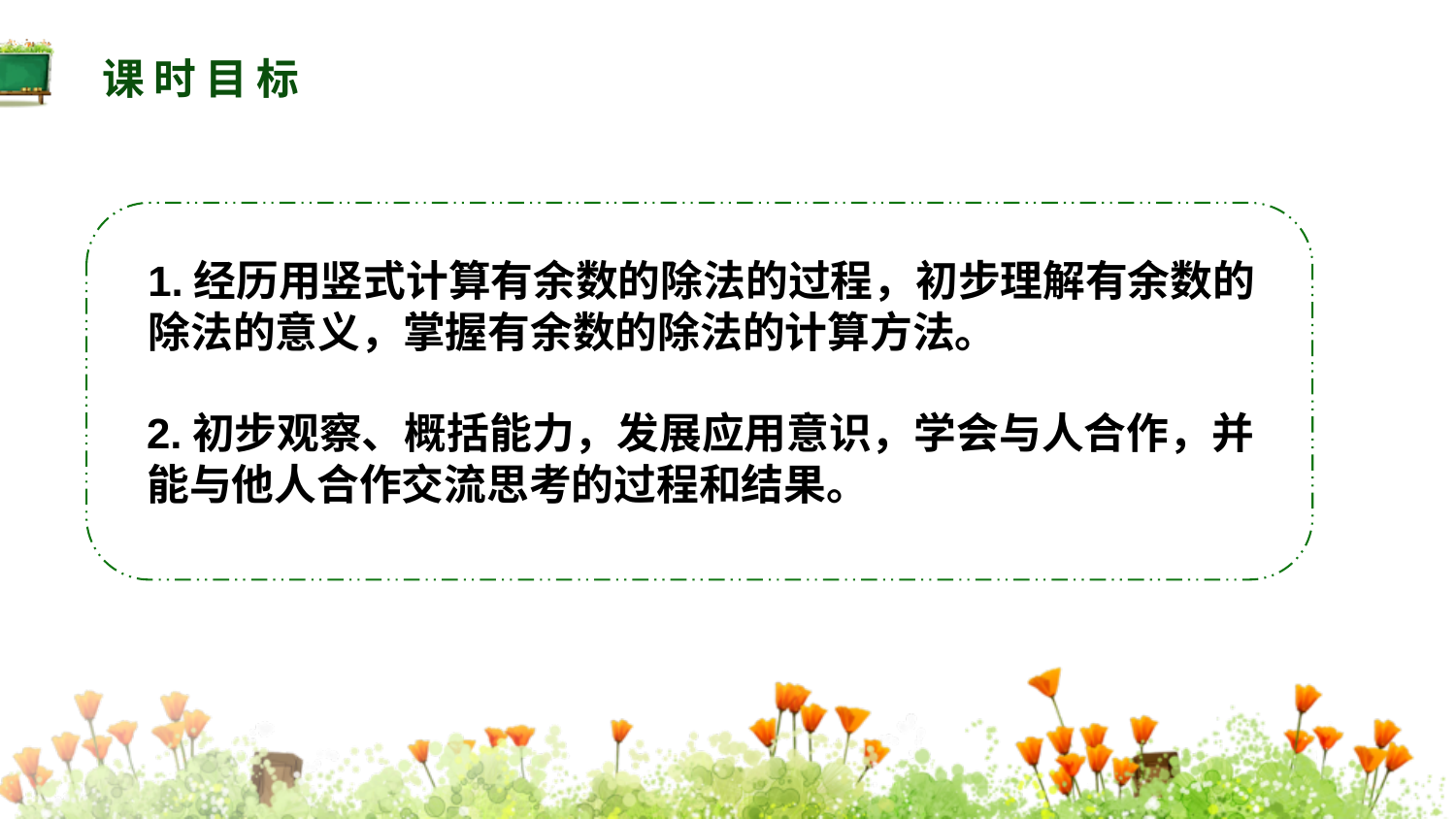

课时目标

1.经历用竖式计算有余数的除法的过程，初步理解有余数的除法的意义，掌握有余数的除法的计算方法。
2.初步观察、概括能力，发展应用意识，学会与人合作，并能与他人合作交流思考的过程和结果。